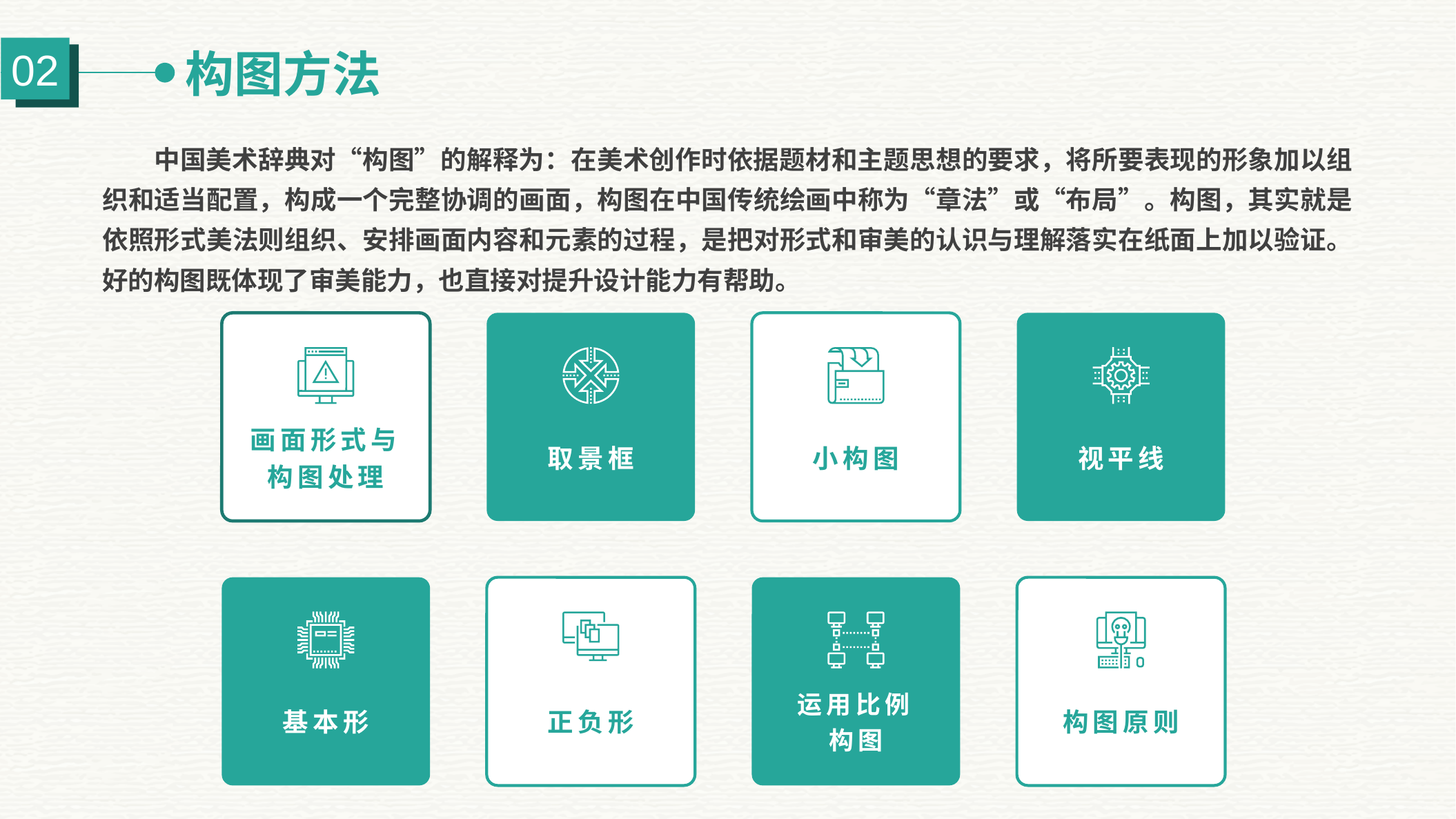

构图方法
02

中国美术辞典对“构图”的解释为：在美术创作时依据题材和主题思想的要求，将所要表现的形象加以组织和适当配置，构成一个完整协调的画面，构图在中国传统绘画中称为“章法”或“布局”。构图，其实就是依照形式美法则组织、安排画面内容和元素的过程，是把对形式和审美的认识与理解落实在纸面上加以验证。好的构图既体现了审美能力，也直接对提升设计能力有帮助。

画面形式与构图处理
取景框
小构图
视平线

基本形
正负形
运用比例构图
构图原则